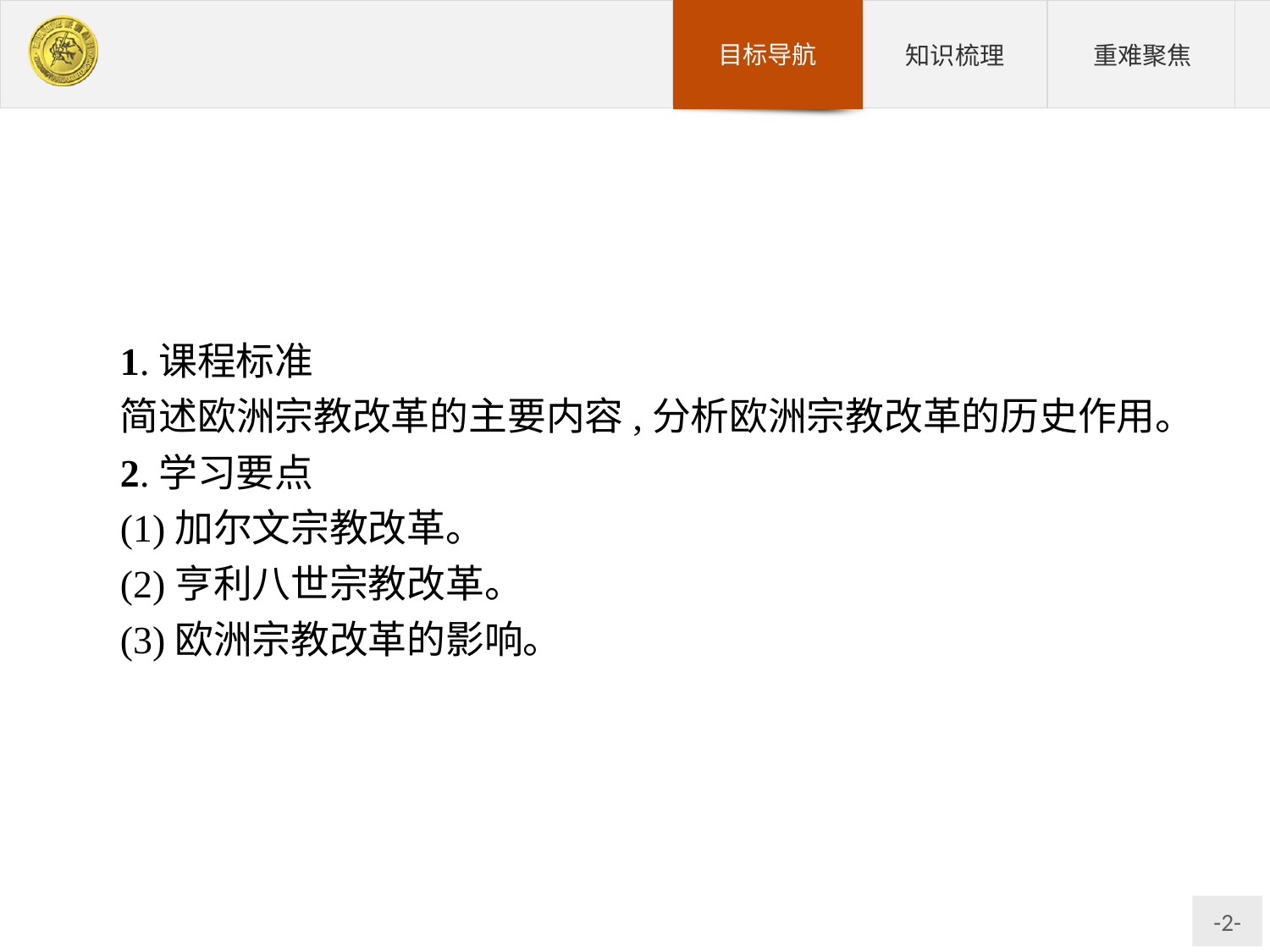

1.课程标准
简述欧洲宗教改革的主要内容,分析欧洲宗教改革的历史作用。
2.学习要点
(1)加尔文宗教改革。
(2)亨利八世宗教改革。
(3)欧洲宗教改革的影响。